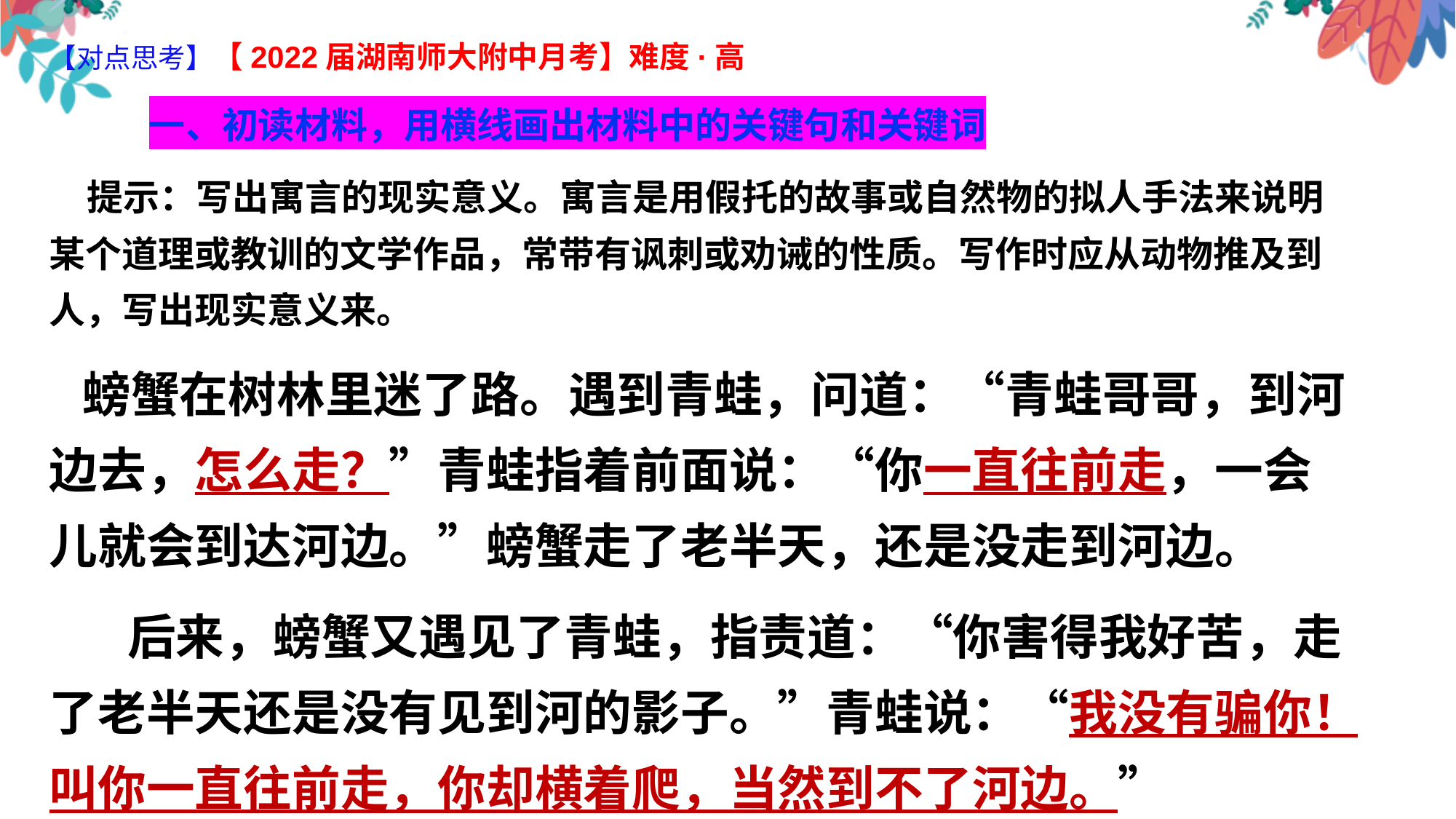

【对点思考】【2022届湖南师大附中月考】难度·高
             一、初读材料，用横线画出材料中的关键句和关键词
    提示：写出寓言的现实意义。寓言是用假托的故事或自然物的拟人手法来说明某个道理或教训的文学作品，常带有讽刺或劝诫的性质。写作时应从动物推及到人，写出现实意义来。
   螃蟹在树林里迷了路。遇到青蛙，问道：“青蛙哥哥，到河边去，怎么走？”青蛙指着前面说：“你一直往前走，一会儿就会到达河边。”螃蟹走了老半天，还是没走到河边。
      后来，螃蟹又遇见了青蛙，指责道：“你害得我好苦，走了老半天还是没有见到河的影子。”青蛙说：“我没有骗你！叫你一直往前走，你却横着爬，当然到不了河边。”